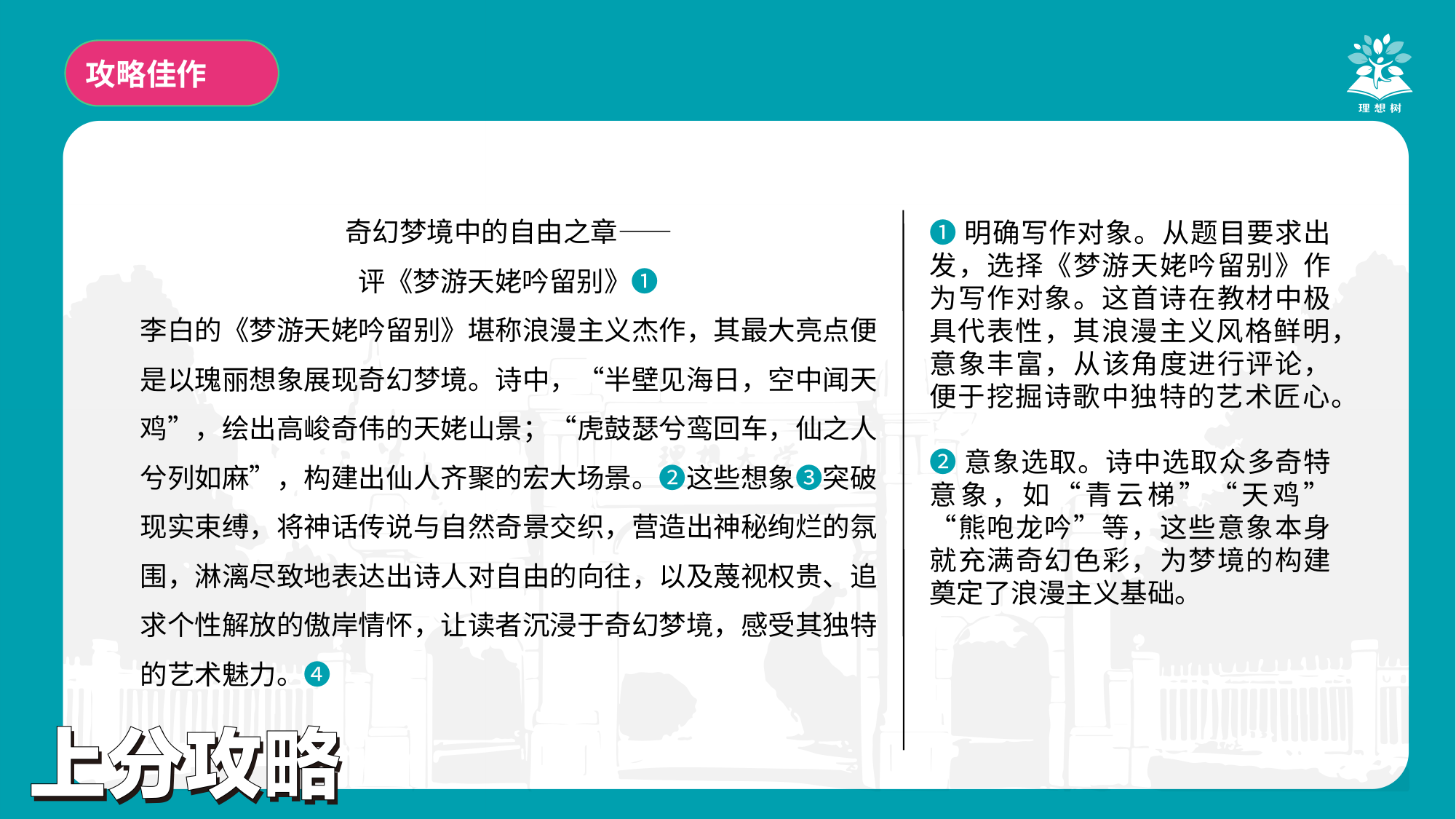

攻略佳作
奇幻梦境中的自由之章——
评《梦游天姥吟留别》❶
李白的《梦游天姥吟留别》堪称浪漫主义杰作，其最大亮点便是以瑰丽想象展现奇幻梦境。诗中，“半壁见海日，空中闻天鸡”，绘出高峻奇伟的天姥山景；“虎鼓瑟兮鸾回车，仙之人兮列如麻”，构建出仙人齐聚的宏大场景。❷这些想象❸突破现实束缚，将神话传说与自然奇景交织，营造出神秘绚烂的氛围，淋漓尽致地表达出诗人对自由的向往，以及蔑视权贵、追求个性解放的傲岸情怀，让读者沉浸于奇幻梦境，感受其独特的艺术魅力。❹
❶明确写作对象。从题目要求出发，选择《梦游天姥吟留别》作为写作对象。这首诗在教材中极具代表性，其浪漫主义风格鲜明，意象丰富，从该角度进行评论，便于挖掘诗歌中独特的艺术匠心。

❷意象选取。诗中选取众多奇特意象，如“青云梯”“天鸡”“熊咆龙吟”等，这些意象本身就充满奇幻色彩，为梦境的构建奠定了浪漫主义基础。